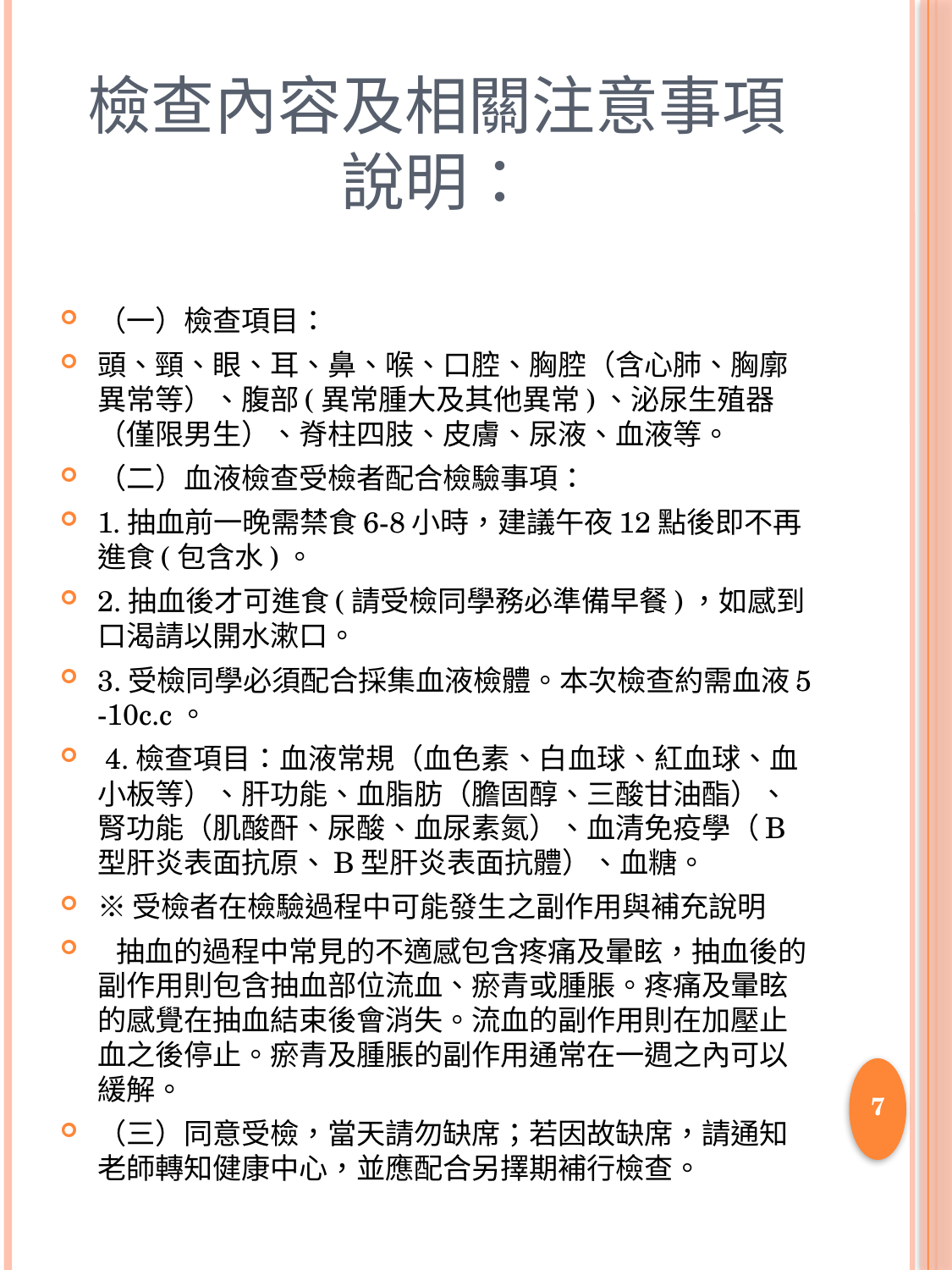

# 檢查內容及相關注意事項說明：
（一）檢查項目：
頭、頸、眼、耳、鼻、喉、口腔、胸腔（含心肺、胸廓異常等）、腹部(異常腫大及其他異常)、泌尿生殖器（僅限男生）、脊柱四肢、皮膚、尿液、血液等。
（二）血液檢查受檢者配合檢驗事項：
1.抽血前一晚需禁食6-8小時，建議午夜12點後即不再進食(包含水)。
2.抽血後才可進食(請受檢同學務必準備早餐)，如感到口渴請以開水漱口。
3.受檢同學必須配合採集血液檢體。本次檢查約需血液5 -10c.c。
 4.檢查項目：血液常規（血色素、白血球、紅血球、血小板等）、肝功能、血脂肪（膽固醇、三酸甘油酯）、腎功能（肌酸酐、尿酸、血尿素氮）、血清免疫學（B型肝炎表面抗原、B型肝炎表面抗體）、血糖。
※受檢者在檢驗過程中可能發生之副作用與補充說明
  抽血的過程中常見的不適感包含疼痛及暈眩，抽血後的副作用則包含抽血部位流血、瘀青或腫脹。疼痛及暈眩的感覺在抽血結束後會消失。流血的副作用則在加壓止血之後停止。瘀青及腫脹的副作用通常在一週之內可以緩解。
（三）同意受檢，當天請勿缺席；若因故缺席，請通知老師轉知健康中心，並應配合另擇期補行檢查。

7